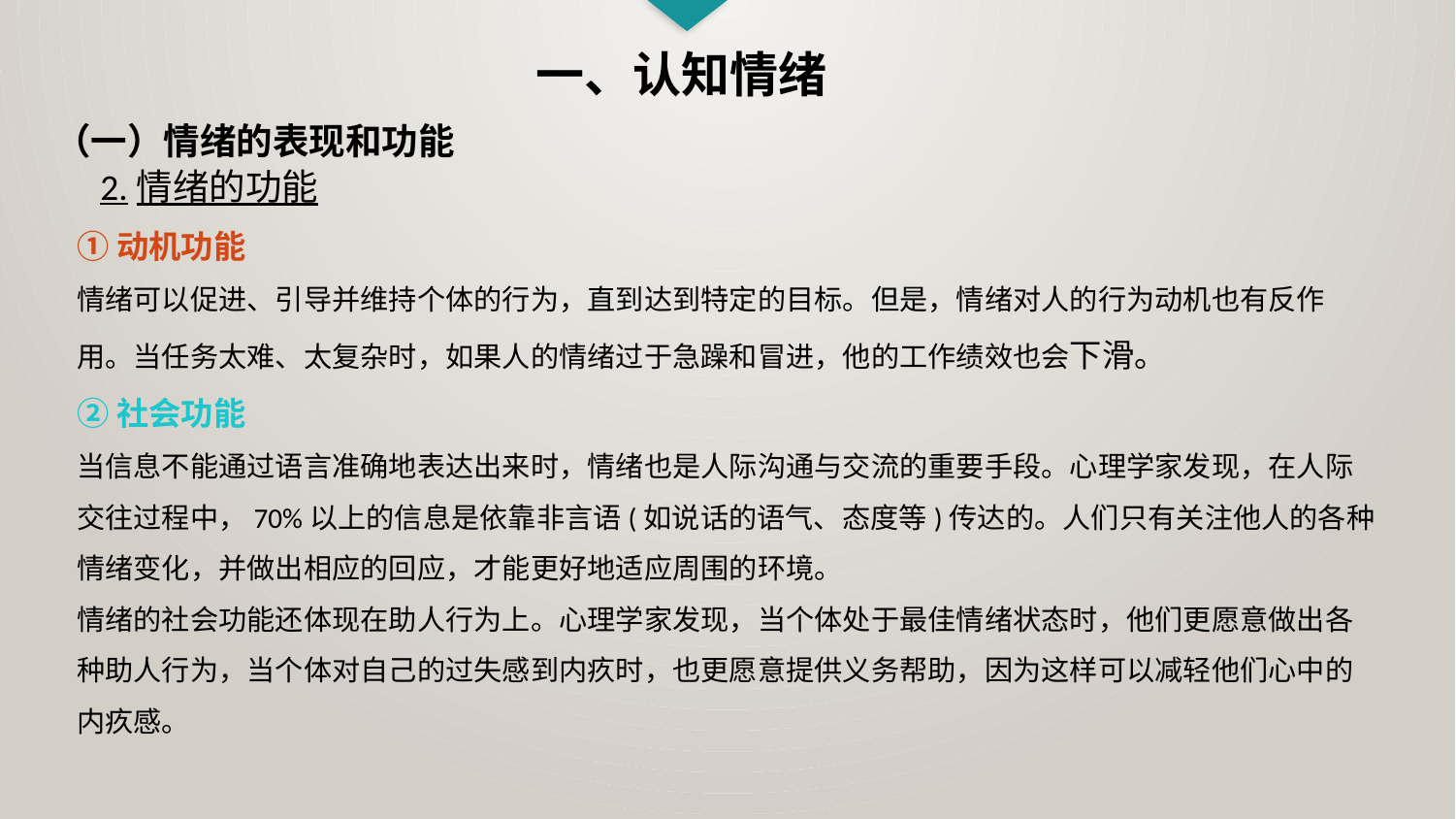

一、认知情绪
（一）情绪的表现和功能
2.情绪的功能
①动机功能
情绪可以促进、引导并维持个体的行为，直到达到特定的目标。但是，情绪对人的行为动机也有反作用。当任务太难、太复杂时，如果人的情绪过于急躁和冒进，他的工作绩效也会下滑。
②社会功能
当信息不能通过语言准确地表达出来时，情绪也是人际沟通与交流的重要手段。心理学家发现，在人际交往过程中，70%以上的信息是依靠非言语(如说话的语气、态度等)传达的。人们只有关注他人的各种情绪变化，并做出相应的回应，才能更好地适应周围的环境。
情绪的社会功能还体现在助人行为上。心理学家发现，当个体处于最佳情绪状态时，他们更愿意做出各种助人行为，当个体对自己的过失感到内疚时，也更愿意提供义务帮助，因为这样可以减轻他们心中的内疚感。
44